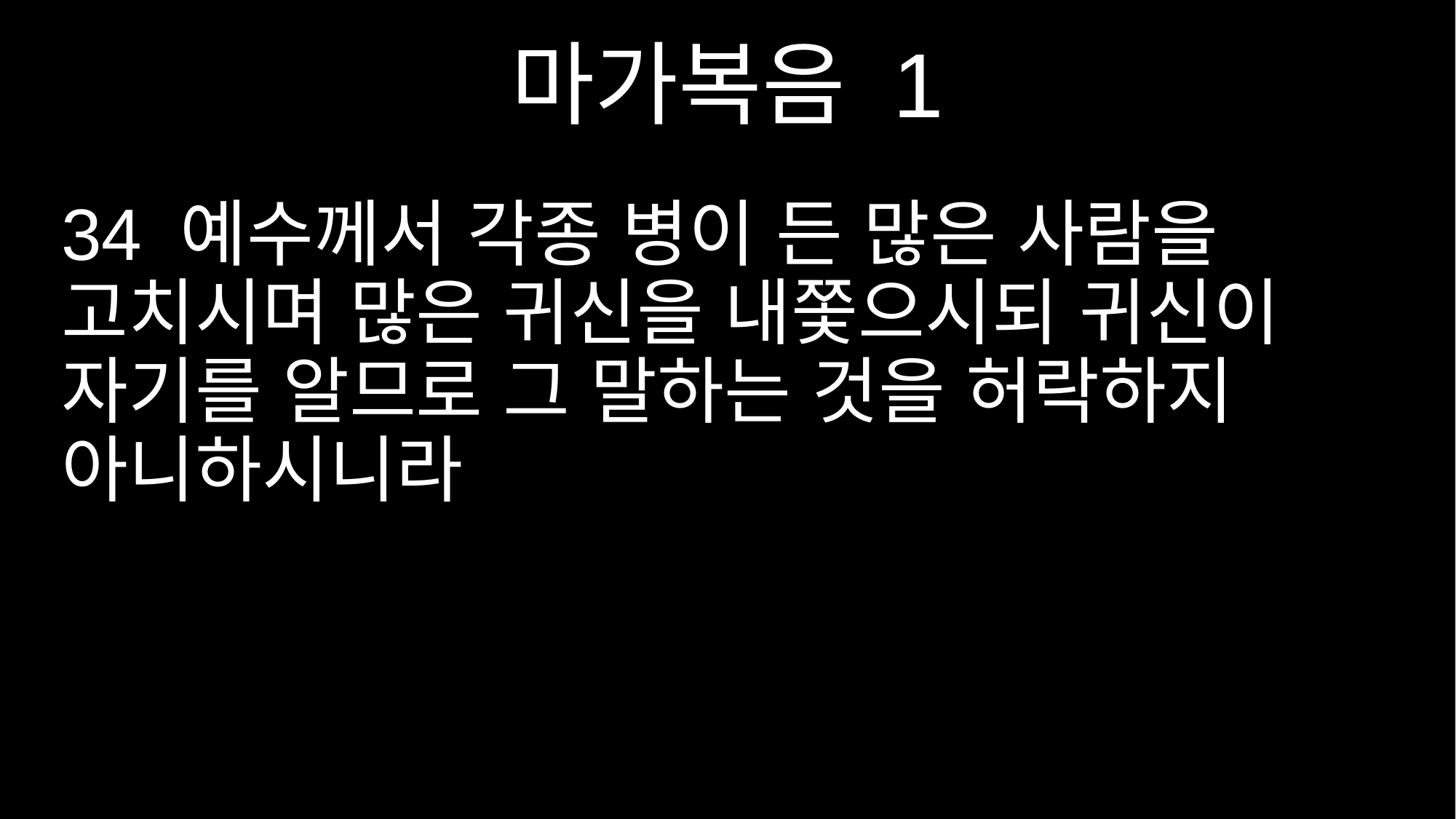

마가복음 1
34 예수께서 각종 병이 든 많은 사람을 고치시며 많은 귀신을 내쫓으시되 귀신이 자기를 알므로 그 말하는 것을 허락하지 아니하시니라